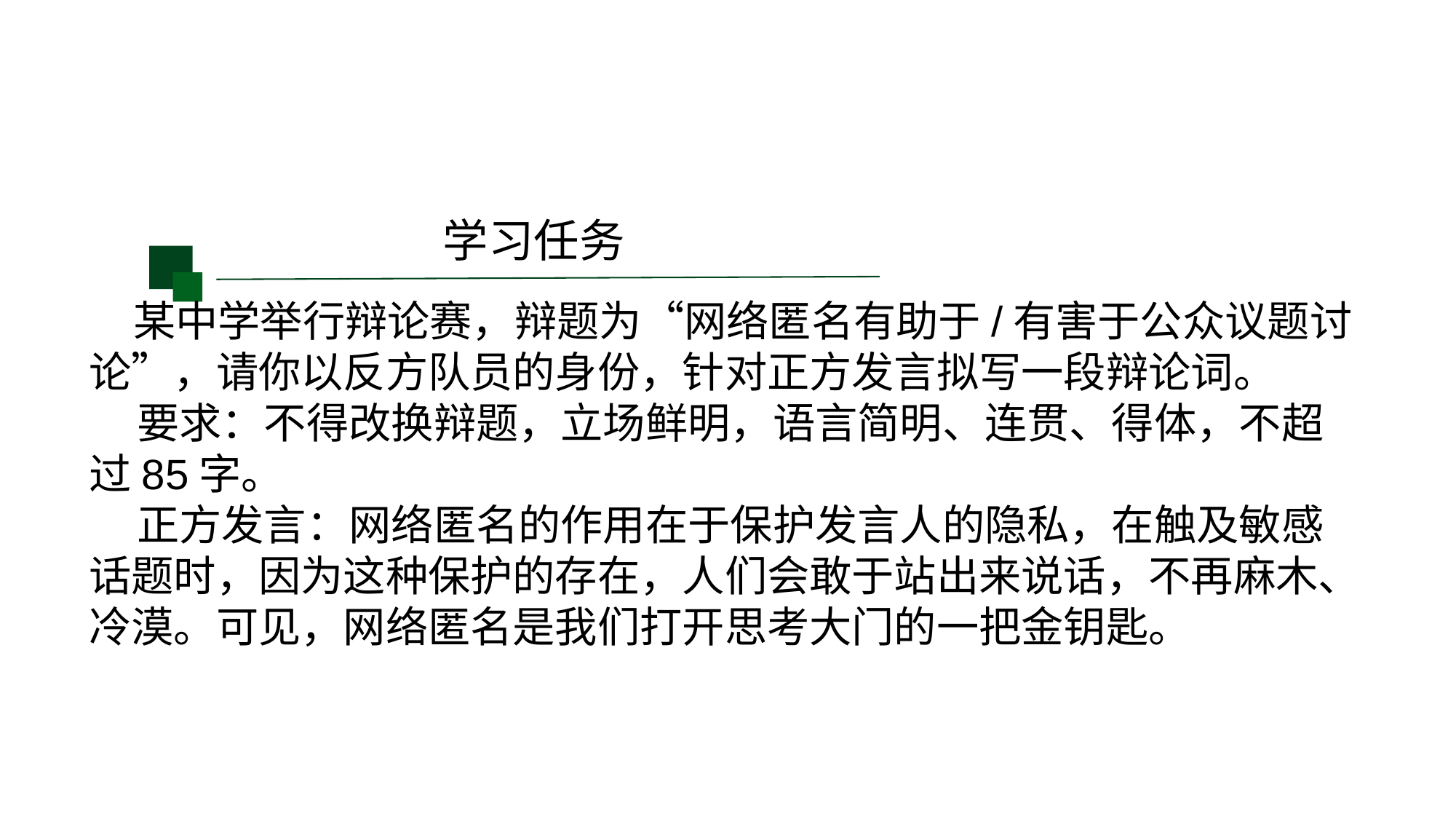

学习任务

    某中学举行辩论赛，辩题为“网络匿名有助于/有害于公众议题讨论”，请你以反方队员的身份，针对正方发言拟写一段辩论词。
    要求：不得改换辩题，立场鲜明，语言简明、连贯、得体，不超过85字。
    正方发言：网络匿名的作用在于保护发言人的隐私，在触及敏感话题时，因为这种保护的存在，人们会敢于站出来说话，不再麻木、冷漠。可见，网络匿名是我们打开思考大门的一把金钥匙。